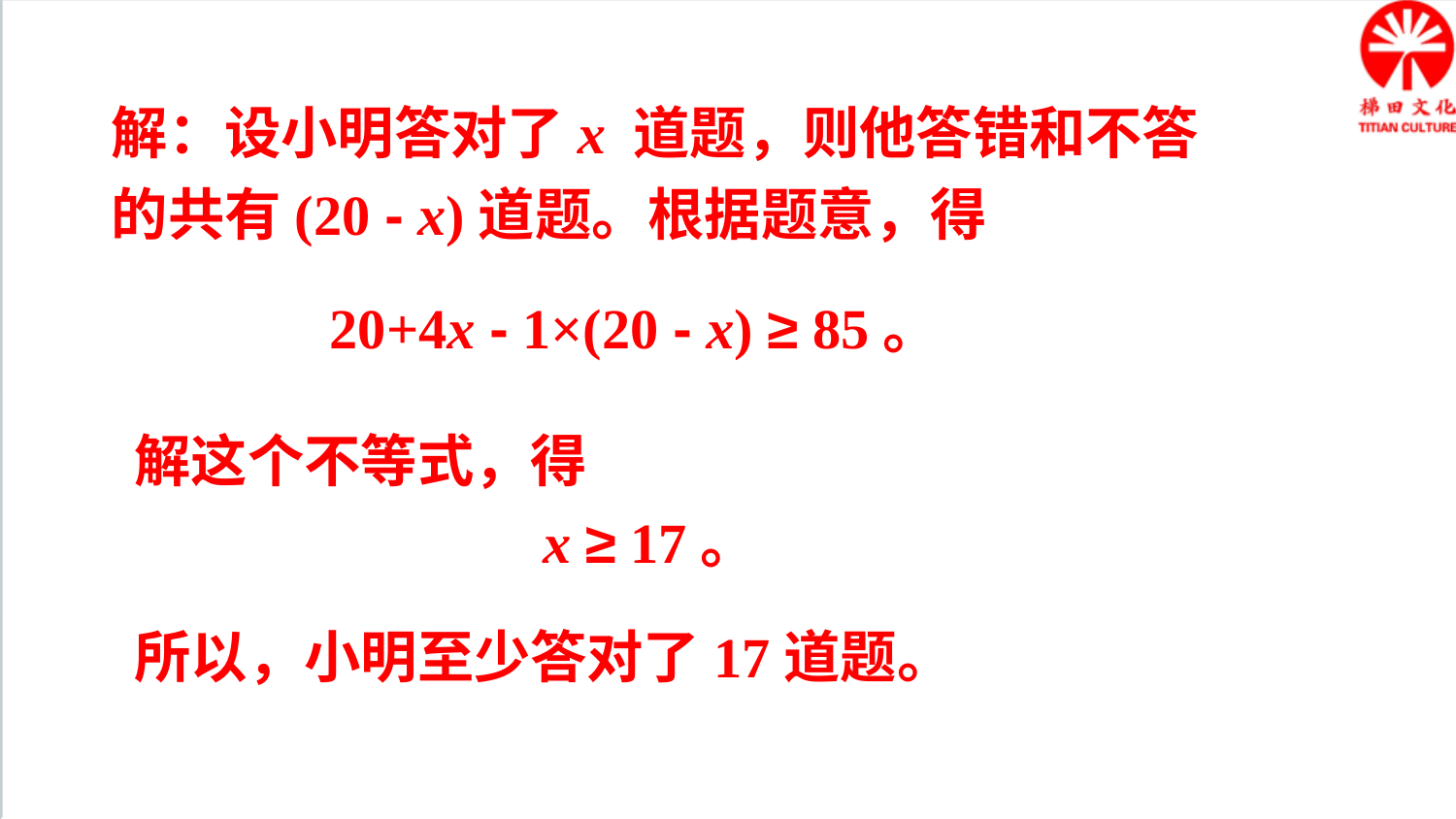

解：设小明答对了x 道题，则他答错和不答的共有(20 - x)道题。根据题意，得
20+4x - 1×(20 - x) ≥ 85。
解这个不等式，得
                             x ≥ 17。
所以，小明至少答对了17道题。